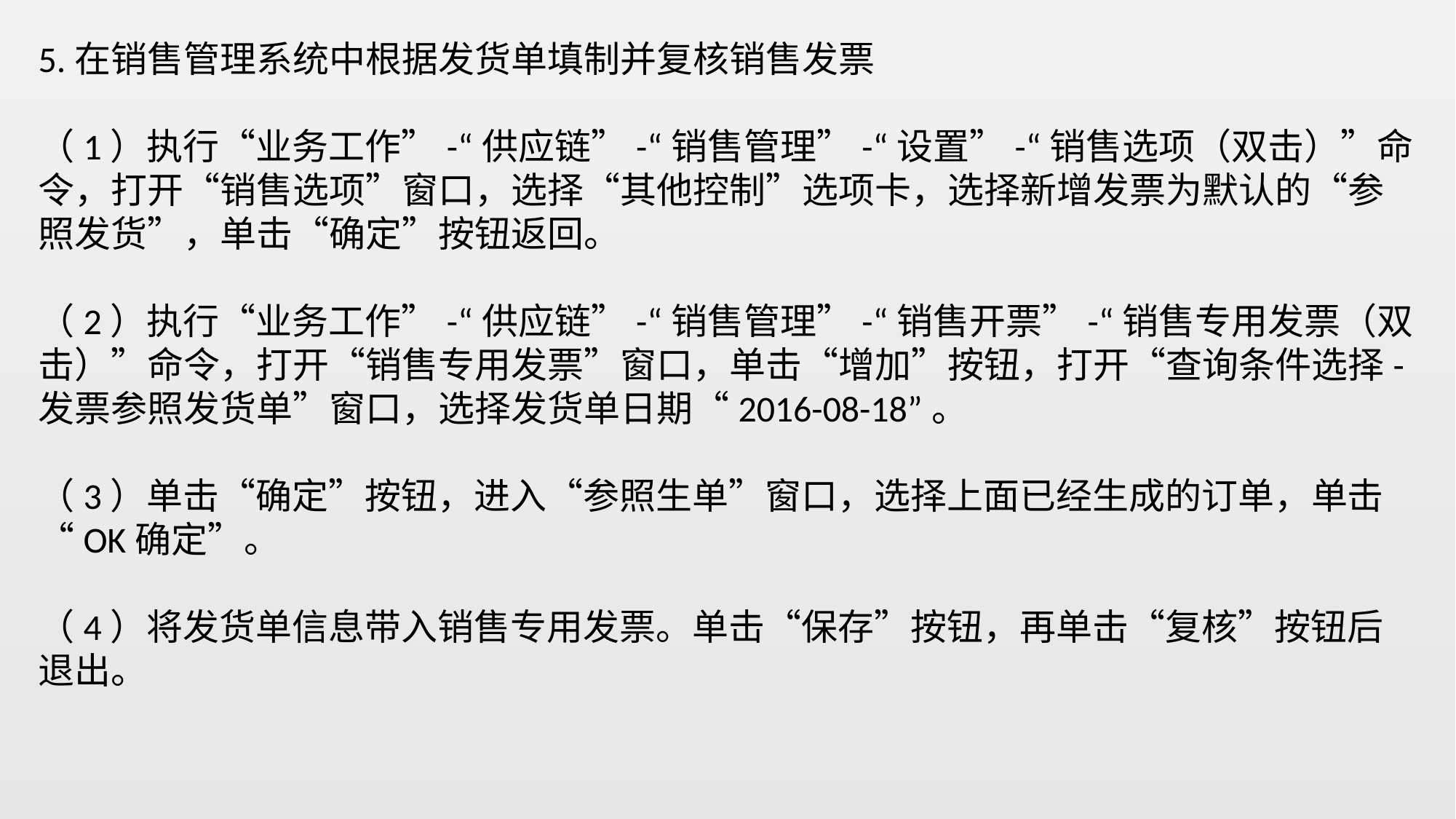

5.在销售管理系统中根据发货单填制并复核销售发票

（1）执行“业务工作”-“供应链”-“销售管理”-“设置”-“销售选项（双击）”命令，打开“销售选项”窗口，选择“其他控制”选项卡，选择新增发票为默认的“参照发货”，单击“确定”按钮返回。

（2）执行“业务工作”-“供应链”-“销售管理”-“销售开票”-“销售专用发票（双击）”命令，打开“销售专用发票”窗口，单击“增加”按钮，打开“查询条件选择-发票参照发货单”窗口，选择发货单日期“2016-08-18”。

（3）单击“确定”按钮，进入“参照生单”窗口，选择上面已经生成的订单，单击“OK确定”。

（4）将发货单信息带入销售专用发票。单击“保存”按钮，再单击“复核”按钮后退出。